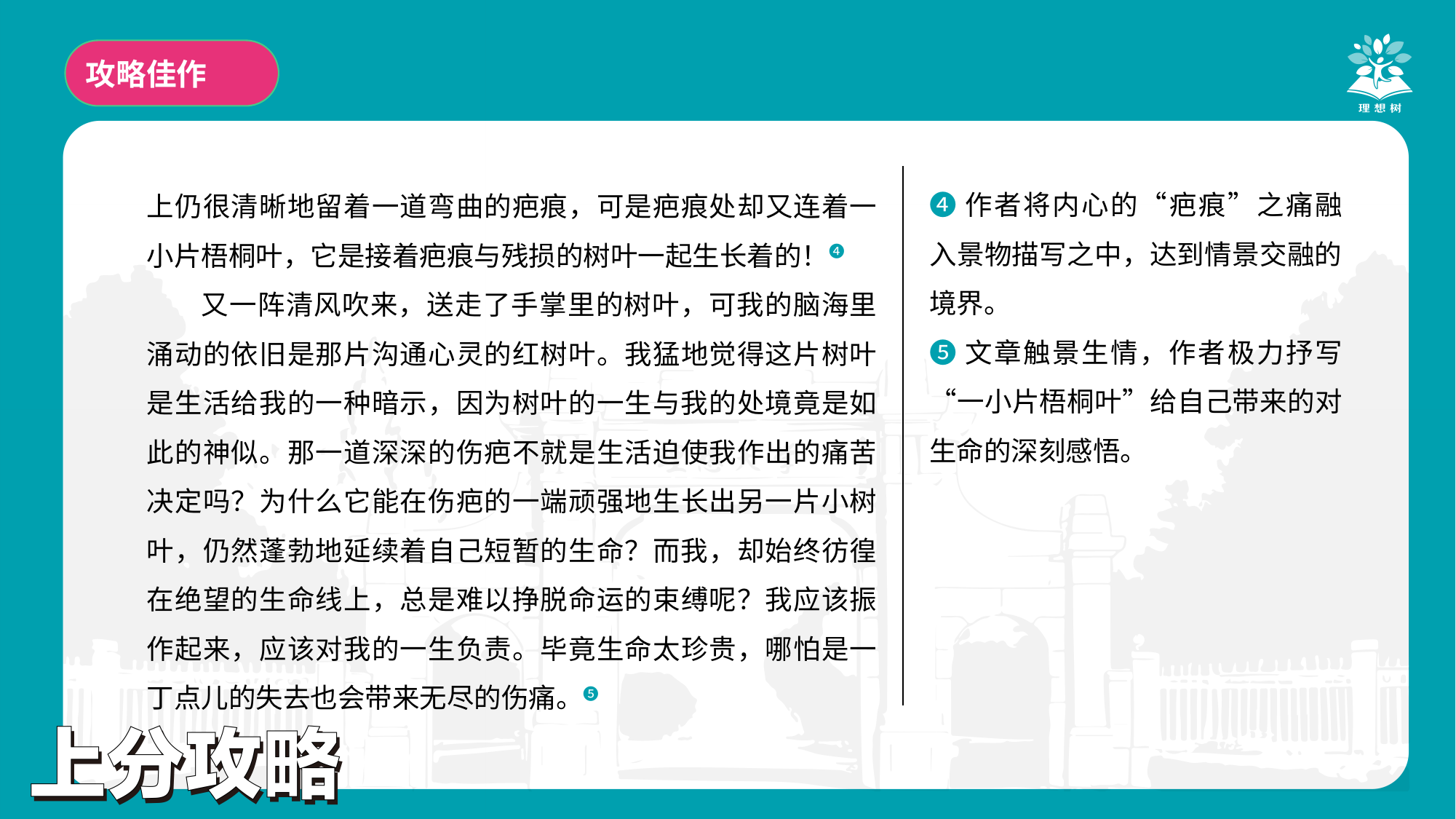

攻略佳作
❹作者将内心的“疤痕”之痛融入景物描写之中，达到情景交融的境界。
❺文章触景生情，作者极力抒写“一小片梧桐叶”给自己带来的对生命的深刻感悟。

上仍很清晰地留着一道弯曲的疤痕，可是疤痕处却又连着一小片梧桐叶，它是接着疤痕与残损的树叶一起生长着的！❹
又一阵清风吹来，送走了手掌里的树叶，可我的脑海里涌动的依旧是那片沟通心灵的红树叶。我猛地觉得这片树叶是生活给我的一种暗示，因为树叶的一生与我的处境竟是如此的神似。那一道深深的伤疤不就是生活迫使我作出的痛苦决定吗？为什么它能在伤疤的一端顽强地生长出另一片小树叶，仍然蓬勃地延续着自己短暂的生命？而我，却始终彷徨在绝望的生命线上，总是难以挣脱命运的束缚呢？我应该振作起来，应该对我的一生负责。毕竟生命太珍贵，哪怕是一丁点儿的失去也会带来无尽的伤痛。❺